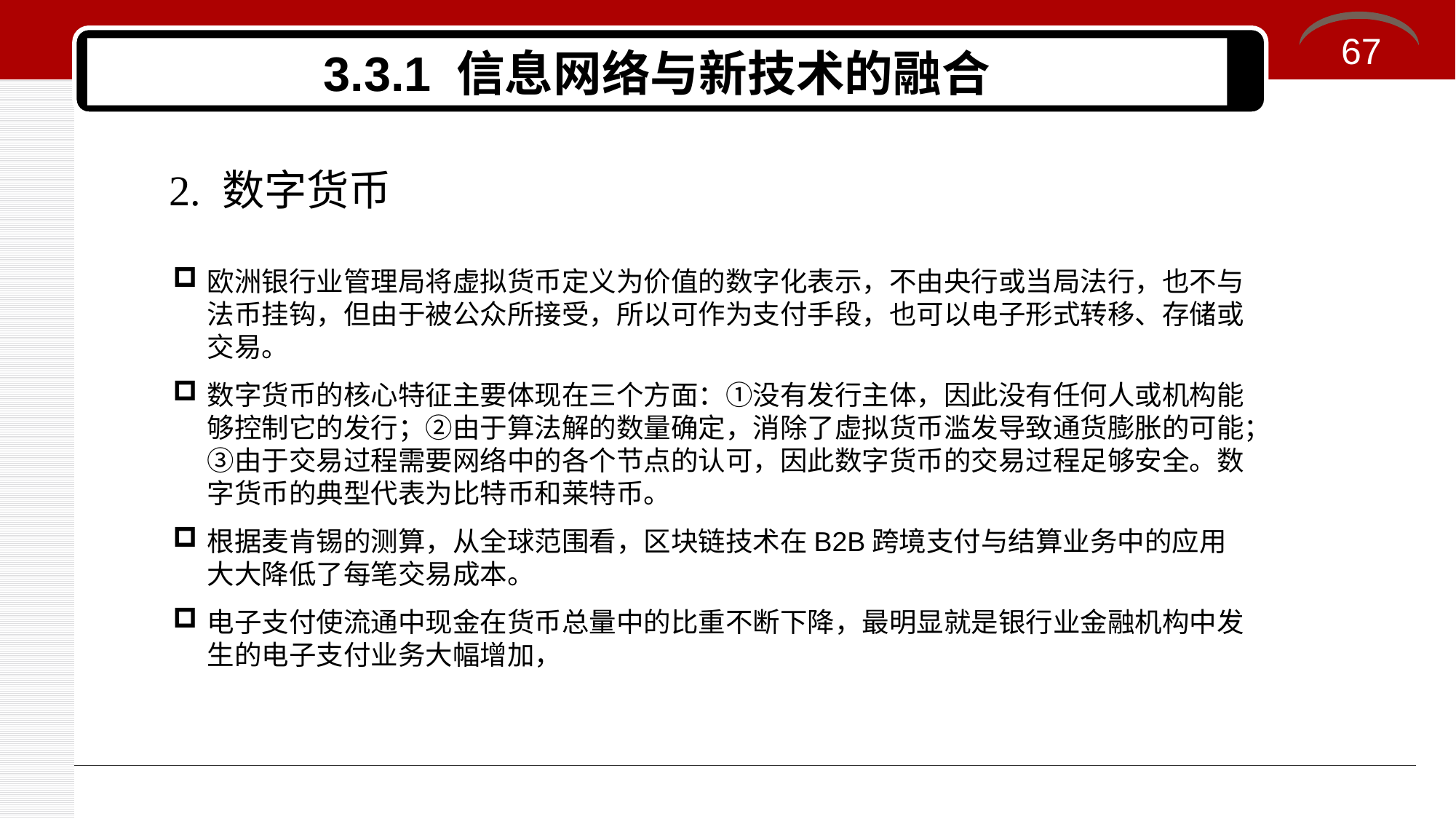

67
# 3.3.1 信息网络与新技术的融合
2. 数字货币
欧洲银行业管理局将虚拟货币定义为价值的数字化表示，不由央行或当局法行，也不与法币挂钩，但由于被公众所接受，所以可作为支付手段，也可以电子形式转移、存储或交易。
数字货币的核心特征主要体现在三个方面：①没有发行主体，因此没有任何人或机构能够控制它的发行；②由于算法解的数量确定，消除了虚拟货币滥发导致通货膨胀的可能；③由于交易过程需要网络中的各个节点的认可，因此数字货币的交易过程足够安全。数字货币的典型代表为比特币和莱特币。
根据麦肯锡的测算，从全球范围看，区块链技术在B2B跨境支付与结算业务中的应用大大降低了每笔交易成本。
电子支付使流通中现金在货币总量中的比重不断下降，最明显就是银行业金融机构中发生的电子支付业务大幅增加，